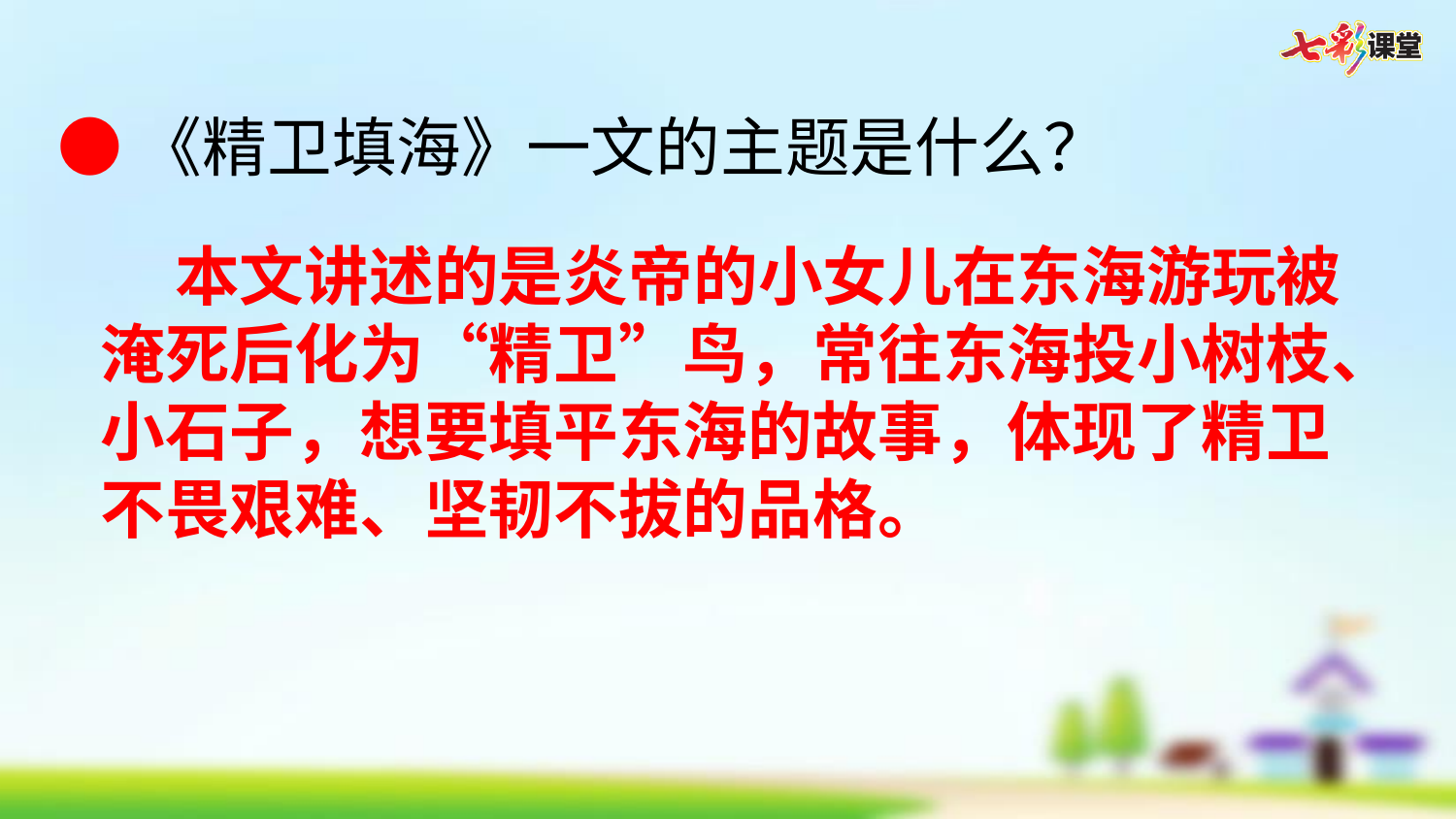

●《精卫填海》一文的主题是什么？
    本文讲述的是炎帝的小女儿在东海游玩被淹死后化为“精卫”鸟，常往东海投小树枝、小石子，想要填平东海的故事，体现了精卫不畏艰难、坚韧不拔的品格。